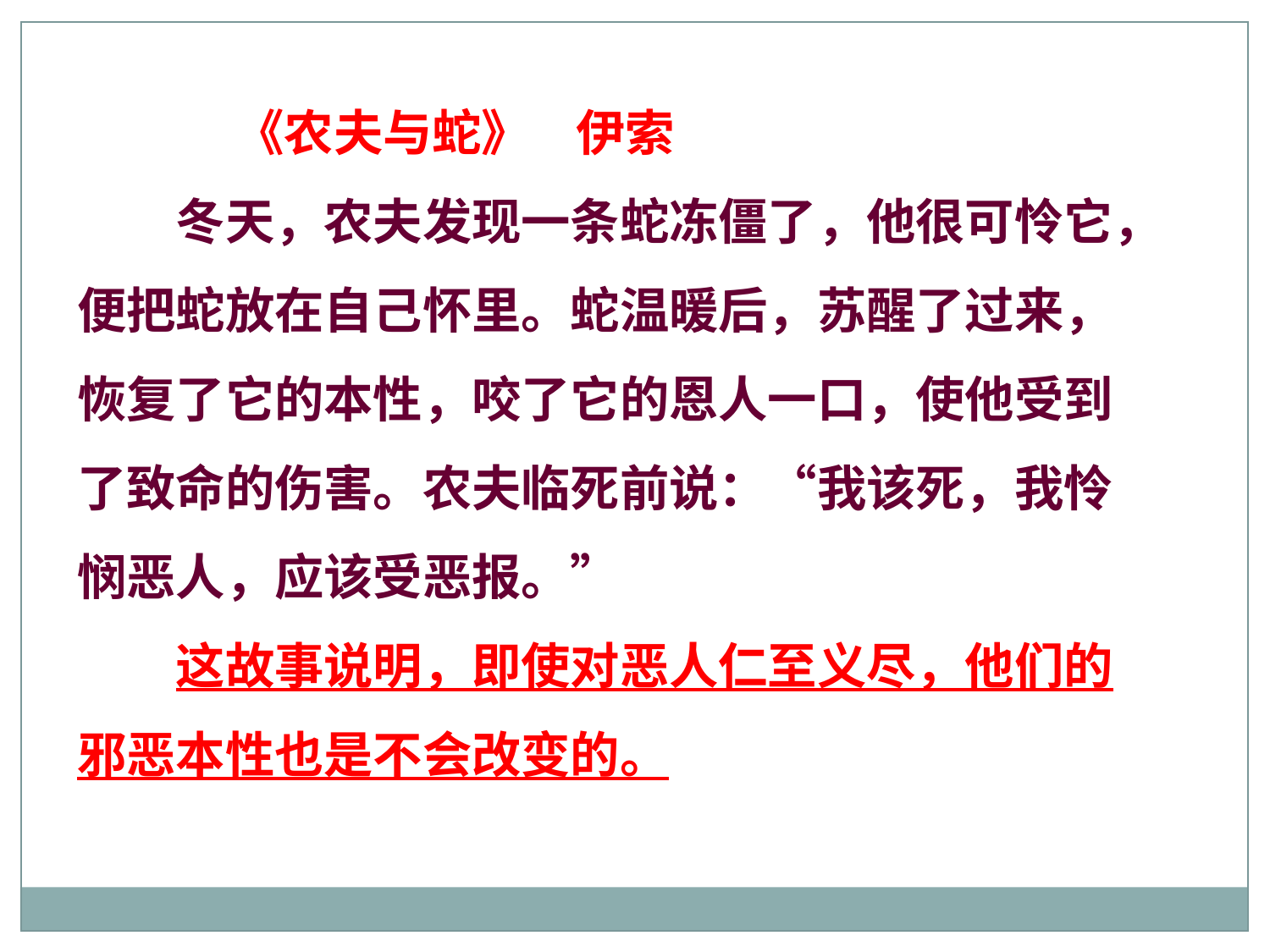

《农夫与蛇》    伊索
　　冬天，农夫发现一条蛇冻僵了，他很可怜它，便把蛇放在自己怀里。蛇温暖后，苏醒了过来，恢复了它的本性，咬了它的恩人一口，使他受到了致命的伤害。农夫临死前说：“我该死，我怜悯恶人，应该受恶报。”
　　这故事说明，即使对恶人仁至义尽，他们的邪恶本性也是不会改变的。